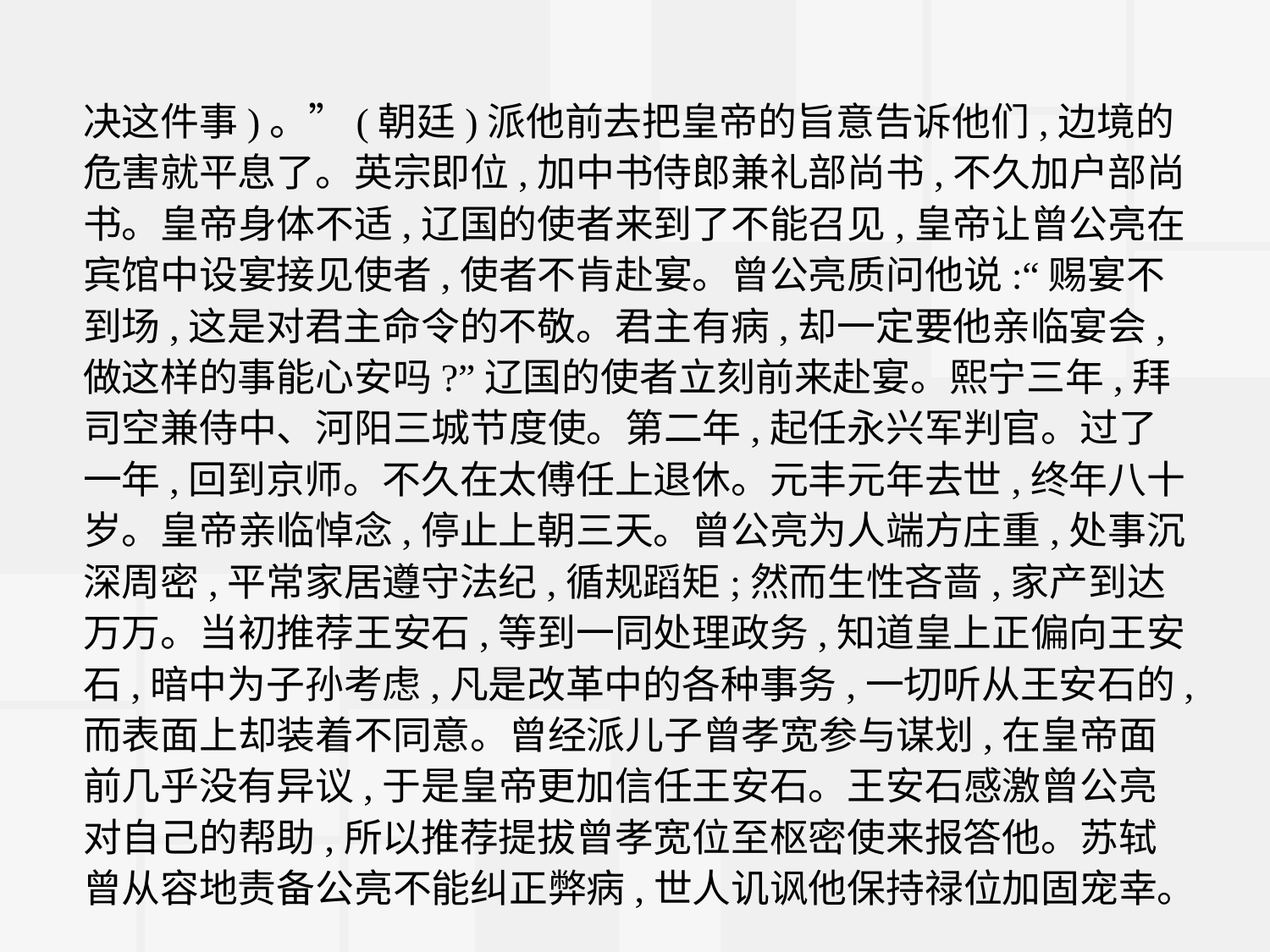

决这件事)。”(朝廷)派他前去把皇帝的旨意告诉他们,边境的危害就平息了。英宗即位,加中书侍郎兼礼部尚书,不久加户部尚书。皇帝身体不适,辽国的使者来到了不能召见,皇帝让曾公亮在宾馆中设宴接见使者,使者不肯赴宴。曾公亮质问他说:“赐宴不到场,这是对君主命令的不敬。君主有病,却一定要他亲临宴会,做这样的事能心安吗?”辽国的使者立刻前来赴宴。熙宁三年,拜司空兼侍中、河阳三城节度使。第二年,起任永兴军判官。过了一年,回到京师。不久在太傅任上退休。元丰元年去世,终年八十岁。皇帝亲临悼念,停止上朝三天。曾公亮为人端方庄重,处事沉深周密,平常家居遵守法纪,循规蹈矩;然而生性吝啬,家产到达万万。当初推荐王安石,等到一同处理政务,知道皇上正偏向王安石,暗中为子孙考虑,凡是改革中的各种事务,一切听从王安石的,而表面上却装着不同意。曾经派儿子曾孝宽参与谋划,在皇帝面前几乎没有异议,于是皇帝更加信任王安石。王安石感激曾公亮对自己的帮助,所以推荐提拔曾孝宽位至枢密使来报答他。苏轼曾从容地责备公亮不能纠正弊病,世人讥讽他保持禄位加固宠幸。